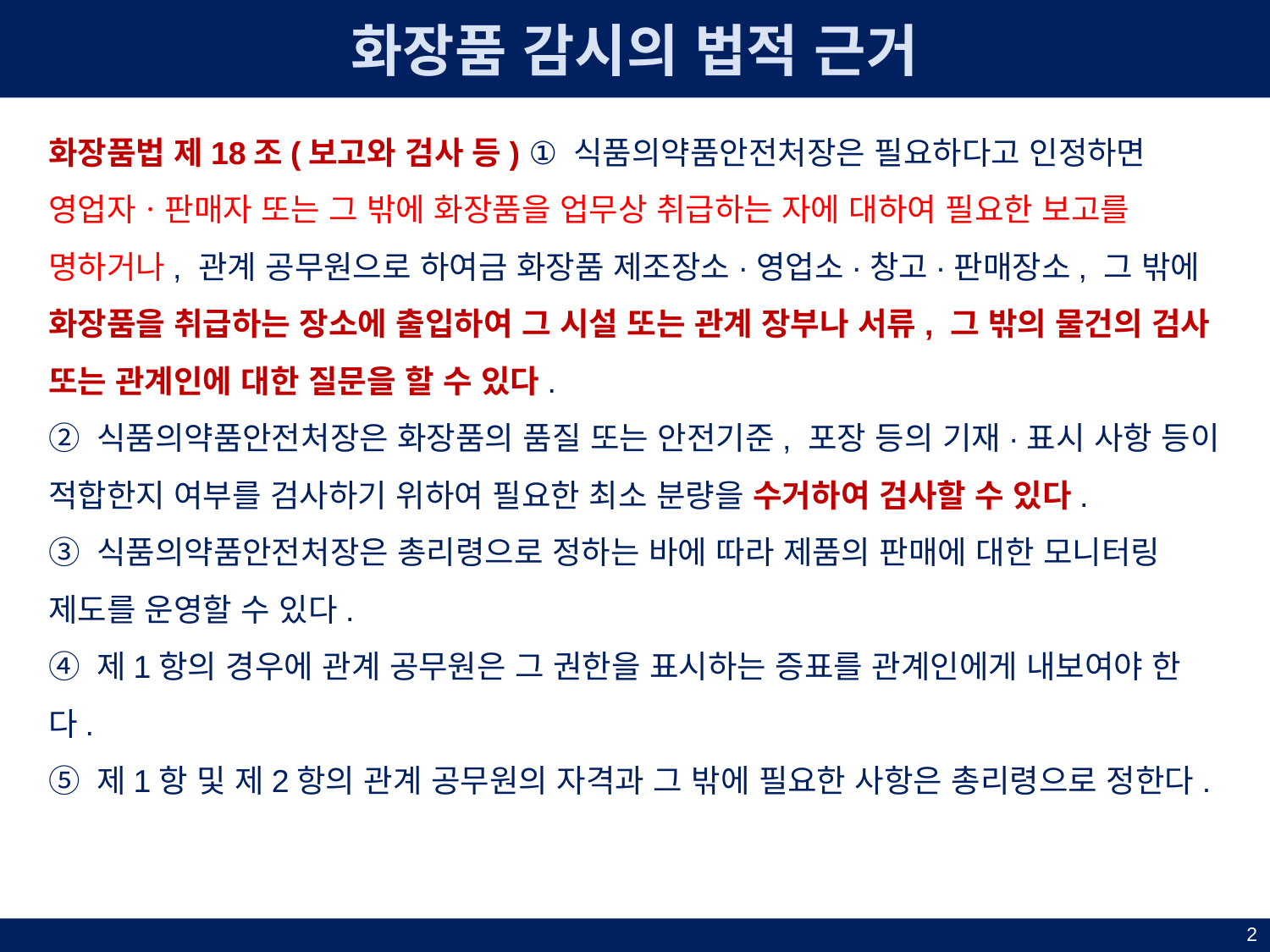

화장품 감시의 법적 근거
화장품법 제18조(보고와 검사 등) ① 식품의약품안전처장은 필요하다고 인정하면 영업자ㆍ판매자 또는 그 밖에 화장품을 업무상 취급하는 자에 대하여 필요한 보고를 명하거나, 관계 공무원으로 하여금 화장품 제조장소·영업소·창고·판매장소, 그 밖에 화장품을 취급하는 장소에 출입하여 그 시설 또는 관계 장부나 서류, 그 밖의 물건의 검사 또는 관계인에 대한 질문을 할 수 있다.
② 식품의약품안전처장은 화장품의 품질 또는 안전기준, 포장 등의 기재·표시 사항 등이 적합한지 여부를 검사하기 위하여 필요한 최소 분량을 수거하여 검사할 수 있다.
③ 식품의약품안전처장은 총리령으로 정하는 바에 따라 제품의 판매에 대한 모니터링 제도를 운영할 수 있다.
④ 제1항의 경우에 관계 공무원은 그 권한을 표시하는 증표를 관계인에게 내보여야 한다.
⑤ 제1항 및 제2항의 관계 공무원의 자격과 그 밖에 필요한 사항은 총리령으로 정한다.
2